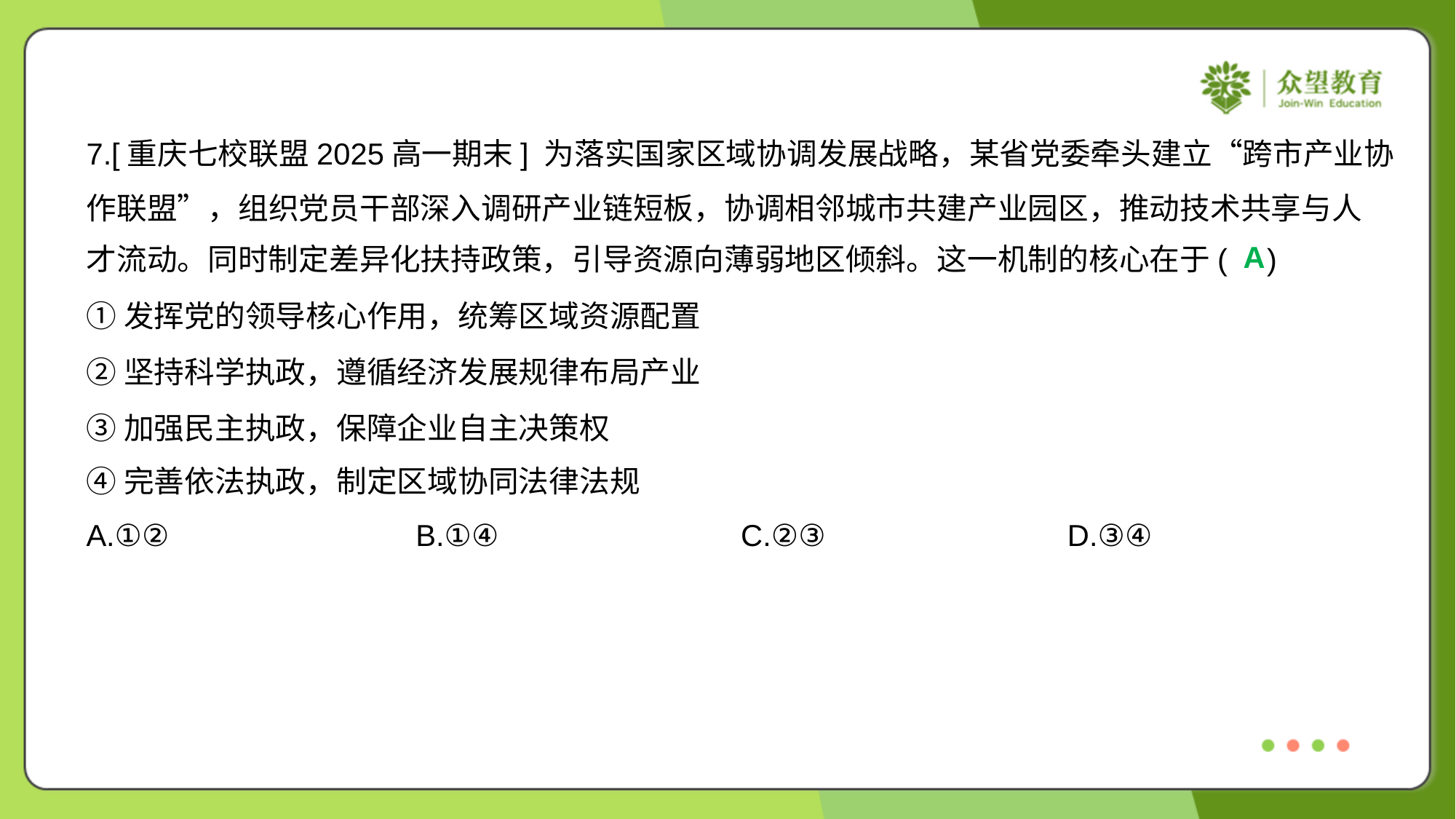

7.[重庆七校联盟2025高一期末] 为落实国家区域协调发展战略，某省党委牵头建立“跨市产业协
作联盟”，组织党员干部深入调研产业链短板，协调相邻城市共建产业园区，推动技术共享与人
才流动。同时制定差异化扶持政策，引导资源向薄弱地区倾斜。这一机制的核心在于(     )
A
①发挥党的领导核心作用，统筹区域资源配置
②坚持科学执政，遵循经济发展规律布局产业
③加强民主执政，保障企业自主决策权
④完善依法执政，制定区域协同法律法规
A.①②	B.①④	C.②③	D.③④